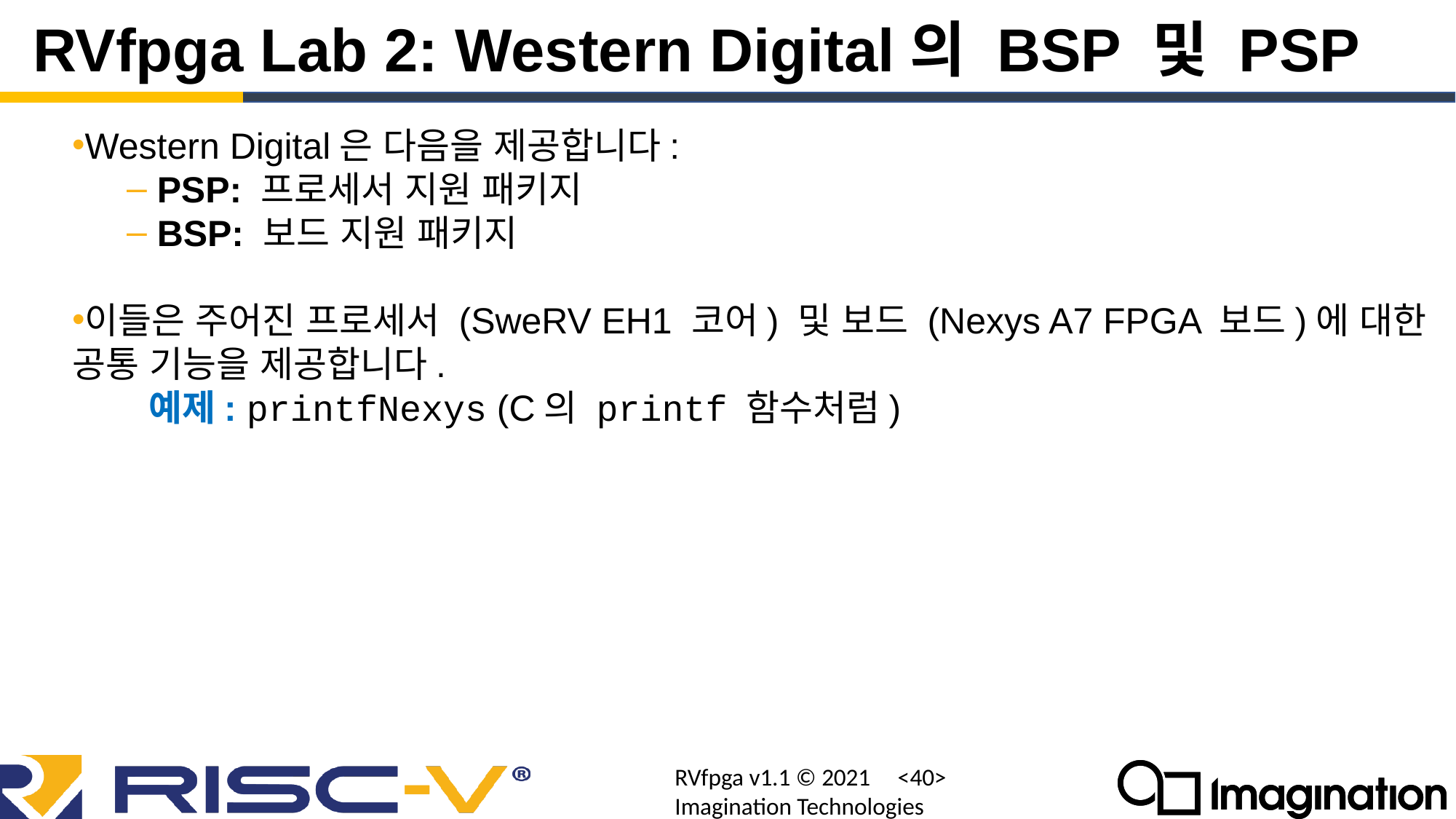

# RVfpga Lab 2: Western Digital의 BSP 및 PSP
Western Digital은 다음을 제공합니다:
 PSP: 프로세서 지원 패키지
 BSP: 보드 지원 패키지

이들은 주어진 프로세서 (SweRV EH1 코어) 및 보드 (Nexys A7 FPGA 보드)에 대한 공통 기능을 제공합니다.
      예제: printfNexys (C의 printf 함수처럼)